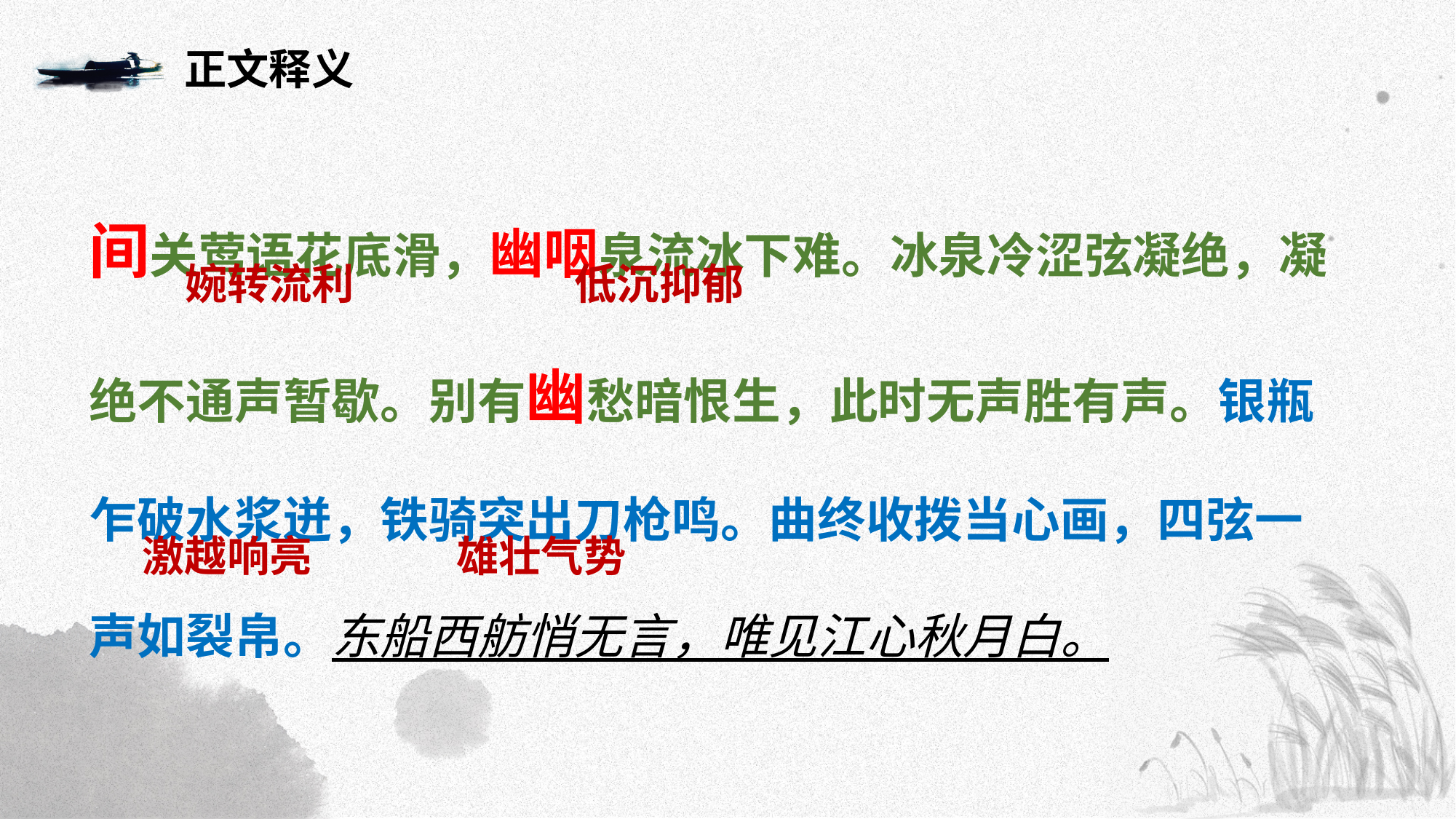

正文释义
间关莺语花底滑，幽咽泉流冰下难。冰泉冷涩弦凝绝，凝绝不通声暂歇。别有幽愁暗恨生，此时无声胜有声。银瓶乍破水浆迸，铁骑突出刀枪鸣。曲终收拨当心画，四弦一声如裂帛。东船西舫悄无言，唯见江心秋月白。
婉转流利
低沉抑郁
激越响亮
雄壮气势